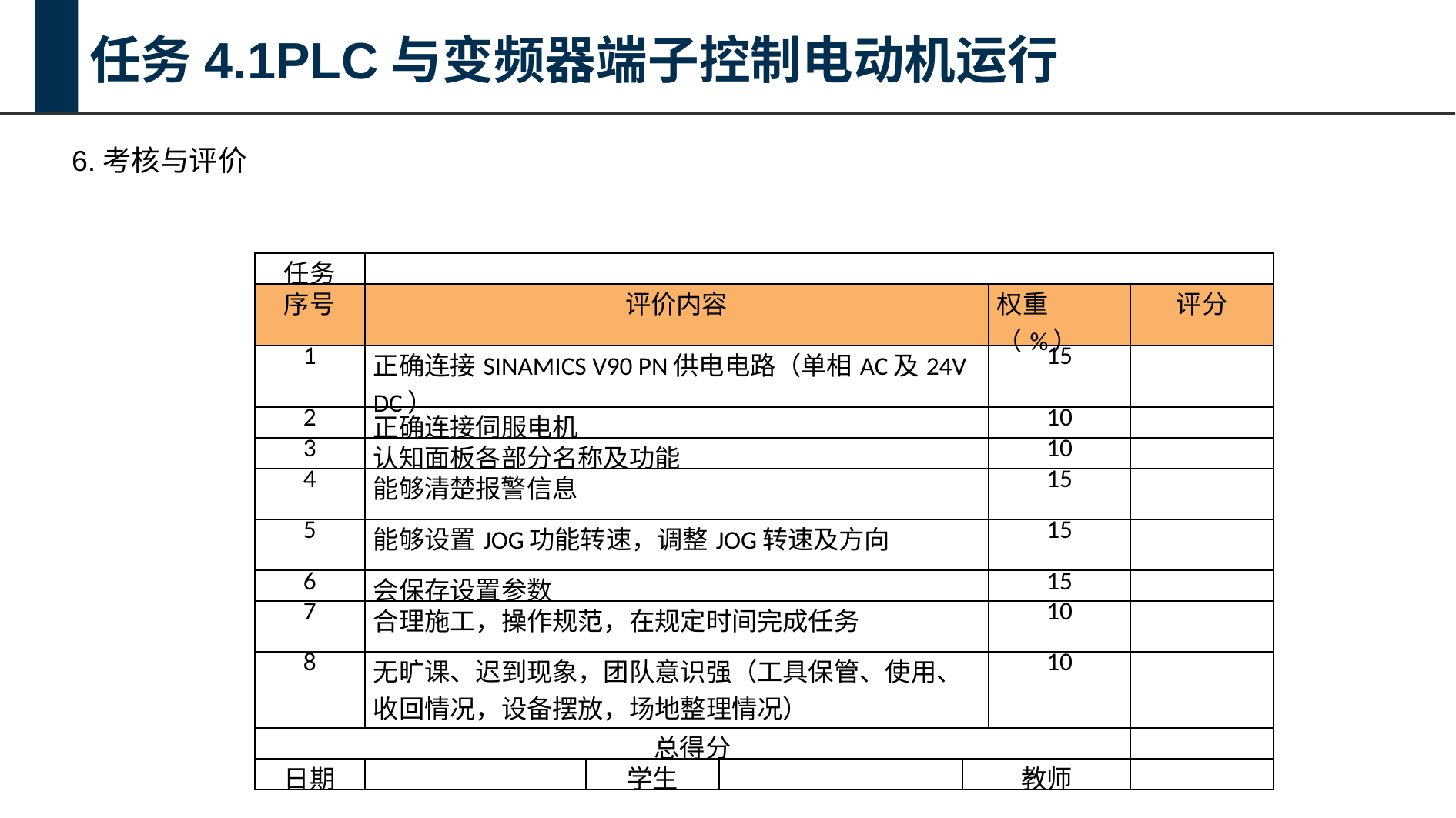

任务4.1PLC与变频器端子控制电动机运行
6.考核与评价

| 任务 |  |  |  |  |  |  |
| --- | --- | --- | --- | --- | --- | --- |
| 序号 | 评价内容 |  |  |  | 权重（%） | 评分 |
| 1 | 正确连接SINAMICS V90 PN供电电路（单相AC及24V DC） |  |  |  | 15 |  |
| 2 | 正确连接伺服电机 |  |  |  | 10 |  |
| 3 | 认知面板各部分名称及功能 |  |  |  | 10 |  |
| 4 | 能够清楚报警信息 |  |  |  | 15 |  |
| 5 | 能够设置JOG功能转速，调整JOG转速及方向 |  |  |  | 15 |  |
| 6 | 会保存设置参数 |  |  |  | 15 |  |
| 7 | 合理施工，操作规范，在规定时间完成任务 |  |  |  | 10 |  |
| 8 | 无旷课、迟到现象，团队意识强（工具保管、使用、收回情况，设备摆放，场地整理情况） |  |  |  | 10 |  |
| 总得分 |  |  |  |  |  |  |
| 日期 |  | 学生 |  | 教师 |  |  |